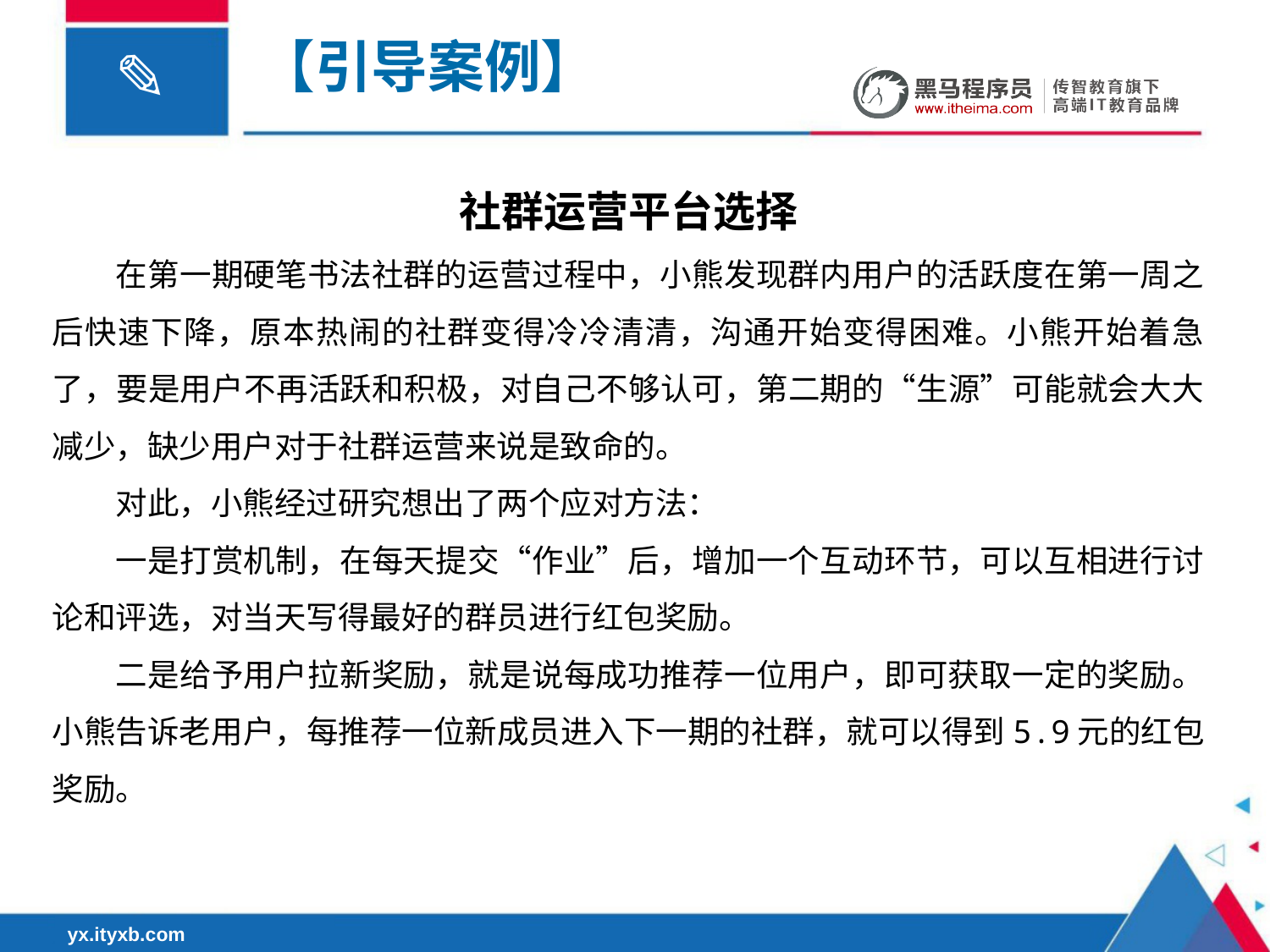

# 【引导案例】
社群运营平台选择
在第一期硬笔书法社群的运营过程中，小熊发现群内用户的活跃度在第一周之后快速下降，原本热闹的社群变得冷冷清清，沟通开始变得困难。小熊开始着急了，要是用户不再活跃和积极，对自己不够认可，第二期的“生源”可能就会大大减少，缺少用户对于社群运营来说是致命的。
对此，小熊经过研究想出了两个应对方法：
一是打赏机制，在每天提交“作业”后，增加一个互动环节，可以互相进行讨论和评选，对当天写得最好的群员进行红包奖励。
二是给予用户拉新奖励，就是说每成功推荐一位用户，即可获取一定的奖励。小熊告诉老用户，每推荐一位新成员进入下一期的社群，就可以得到5.9元的红包奖励。